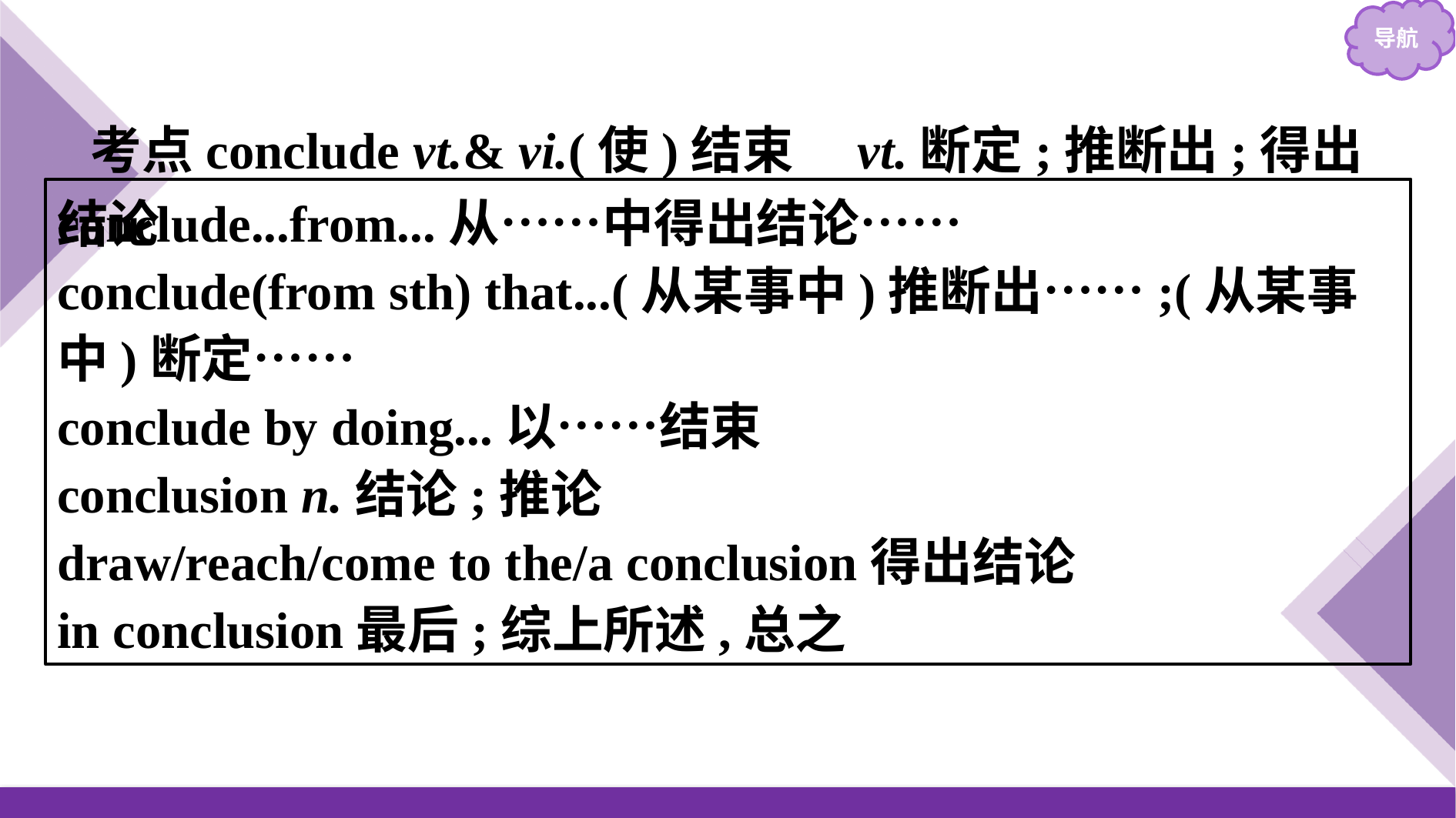

考点conclude vt.& vi.(使)结束　vt.断定;推断出;得出结论
conclude...from...从……中得出结论……
conclude(from sth) that...(从某事中)推断出……;(从某事中)断定……
conclude by doing...以……结束
conclusion n.结论;推论
draw/reach/come to the/a conclusion得出结论
in conclusion最后;综上所述,总之